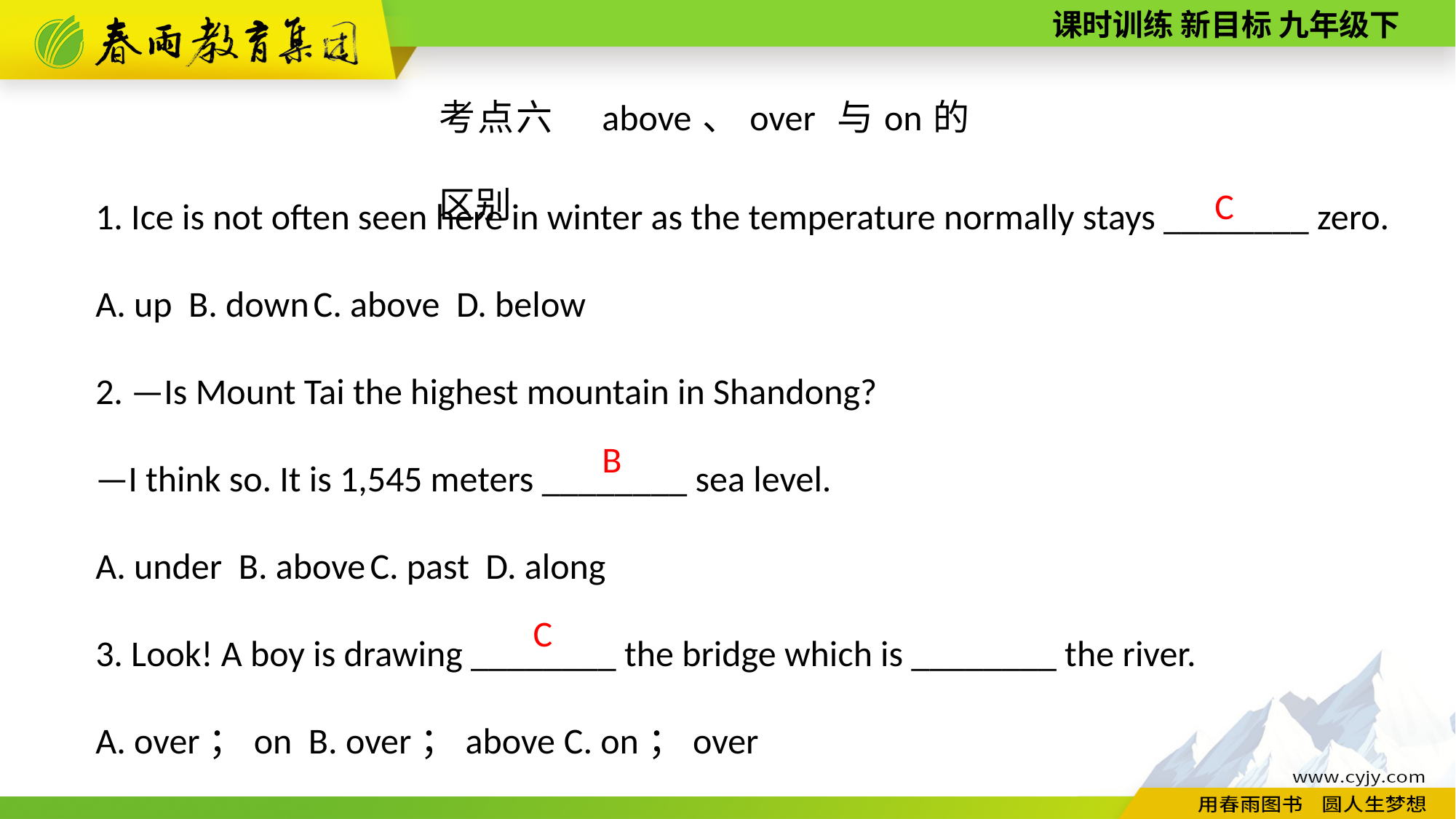

考点六　above、over 与on的区别
1. Ice is not often seen here in winter as the temperature normally stays ________ zero.
A. up  B. down C. above  D. below
2. —Is Mount Tai the highest mountain in Shandong?
—I think so. It is 1,545 meters ________ sea level.
A. under  B. above C. past  D. along
3. Look! A boy is drawing ________ the bridge which is ________ the river.
A. over；on  B. over；above  C. on；over
C
B
C